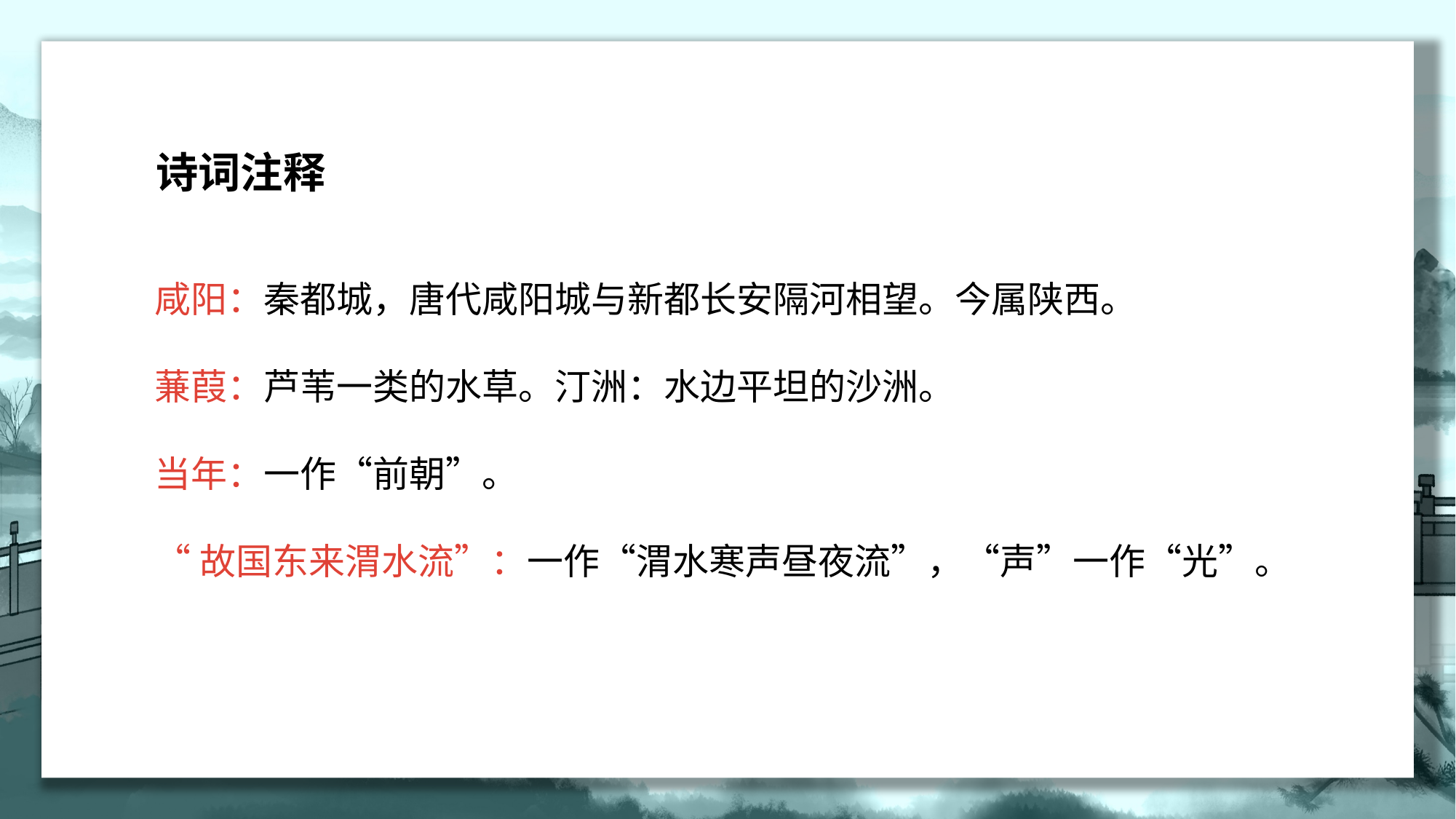

诗词注释
咸阳：秦都城，唐代咸阳城与新都长安隔河相望。今属陕西。
蒹葭：芦苇一类的水草。汀洲：水边平坦的沙洲。
当年：一作“前朝”。
“故国东来渭水流”：一作“渭水寒声昼夜流”，“声”一作“光”。